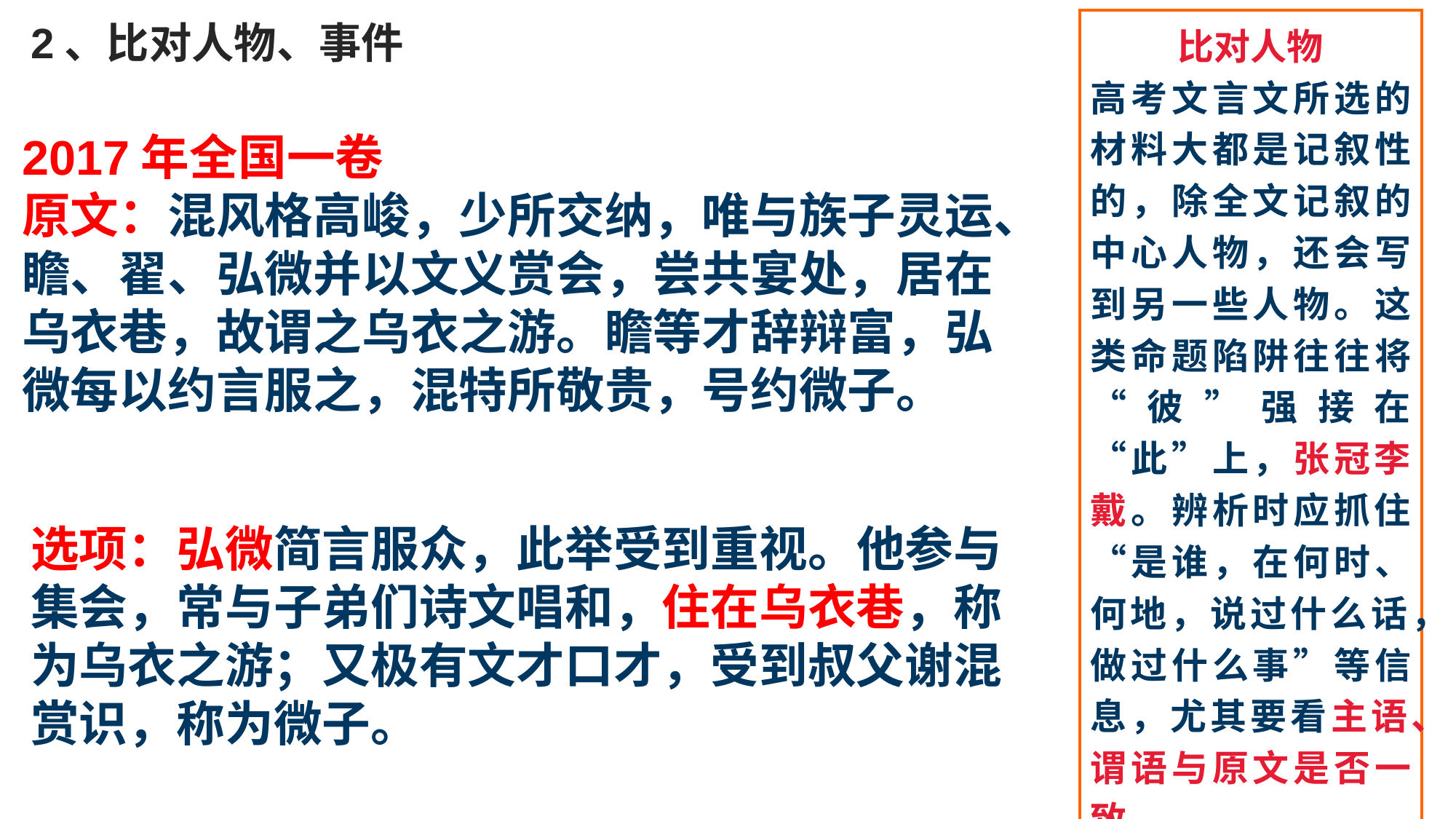

2、比对人物、事件
比对人物
高考文言文所选的材料大都是记叙性的，除全文记叙的中心人物，还会写到另一些人物。这类命题陷阱往往将“彼”强接在“此”上，张冠李戴。辨析时应抓住“是谁，在何时、何地，说过什么话，做过什么事”等信息，尤其要看主语、谓语与原文是否一致。
2017年全国一卷
原文：混风格高峻，少所交纳，唯与族子灵运、瞻、翟、弘微并以文义赏会，尝共宴处，居在乌衣巷，故谓之乌衣之游。瞻等才辞辩富，弘微每以约言服之，混特所敬贵，号约微子。
选项：弘微简言服众，此举受到重视。他参与集会，常与子弟们诗文唱和，住在乌衣巷，称为乌衣之游；又极有文才口才，受到叔父谢混赏识，称为微子。